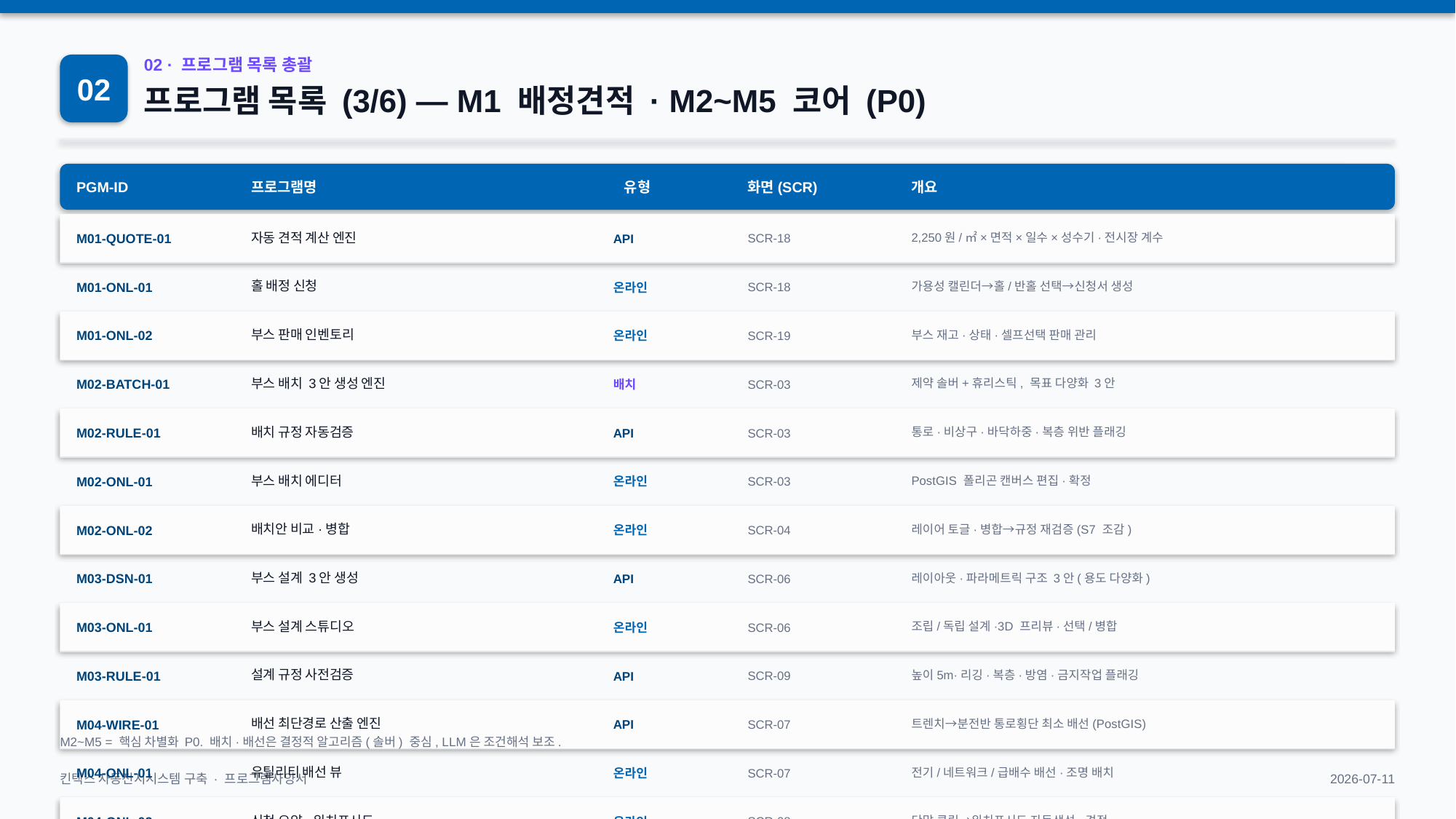

02
02 · 프로그램 목록 총괄
프로그램 목록 (3/6) — M1 배정견적 · M2~M5 코어 (P0)

PGM-ID
프로그램명
유형
화면(SCR)
개요

M01-QUOTE-01
자동 견적 계산 엔진
API
SCR-18
2,250원/㎡×면적×일수×성수기·전시장 계수

M01-ONL-01
홀 배정 신청
온라인
SCR-18
가용성 캘린더→홀/반홀 선택→신청서 생성

M01-ONL-02
부스 판매 인벤토리
온라인
SCR-19
부스 재고·상태·셀프선택 판매 관리

M02-BATCH-01
부스 배치 3안 생성 엔진
배치
SCR-03
제약 솔버+휴리스틱, 목표 다양화 3안

M02-RULE-01
배치 규정 자동검증
API
SCR-03
통로·비상구·바닥하중·복층 위반 플래깅

M02-ONL-01
부스 배치 에디터
온라인
SCR-03
PostGIS 폴리곤 캔버스 편집·확정

M02-ONL-02
배치안 비교·병합
온라인
SCR-04
레이어 토글·병합→규정 재검증(S7 조감)

M03-DSN-01
부스 설계 3안 생성
API
SCR-06
레이아웃·파라메트릭 구조 3안(용도 다양화)

M03-ONL-01
부스 설계 스튜디오
온라인
SCR-06
조립/독립 설계·3D 프리뷰·선택/병합

M03-RULE-01
설계 규정 사전검증
API
SCR-09
높이5m·리깅·복층·방염·금지작업 플래깅

M04-WIRE-01
배선 최단경로 산출 엔진
API
SCR-07
트렌치→분전반 통로횡단 최소 배선(PostGIS)
M2~M5 = 핵심 차별화 P0. 배치·배선은 결정적 알고리즘(솔버) 중심, LLM은 조건해석 보조.

M04-ONL-01
유틸리티 배선 뷰
온라인
SCR-07
전기/네트워크/급배수 배선·조명 배치
킨텍스 자동전시시스템 구축 · 프로그램사양서
2026-07-11

M04-ONL-02
신청 요약·위치표시도
온라인
SCR-08
단말 클릭→위치표시도 자동생성·견적

M05-API-01
RenderJob 큐 발행
API
SCR-12
씬 컴파일→스키마해시→Redis 큐 발행

M05-WKR-01
나노바나나 렌더 워커
워커
SCR-12
Gemini image-to-image·방어·워터마크

M05-ONL-01
시각화 갤러리
온라인
SCR-12
표준 샷 S1~S7·Before/After 슬라이더